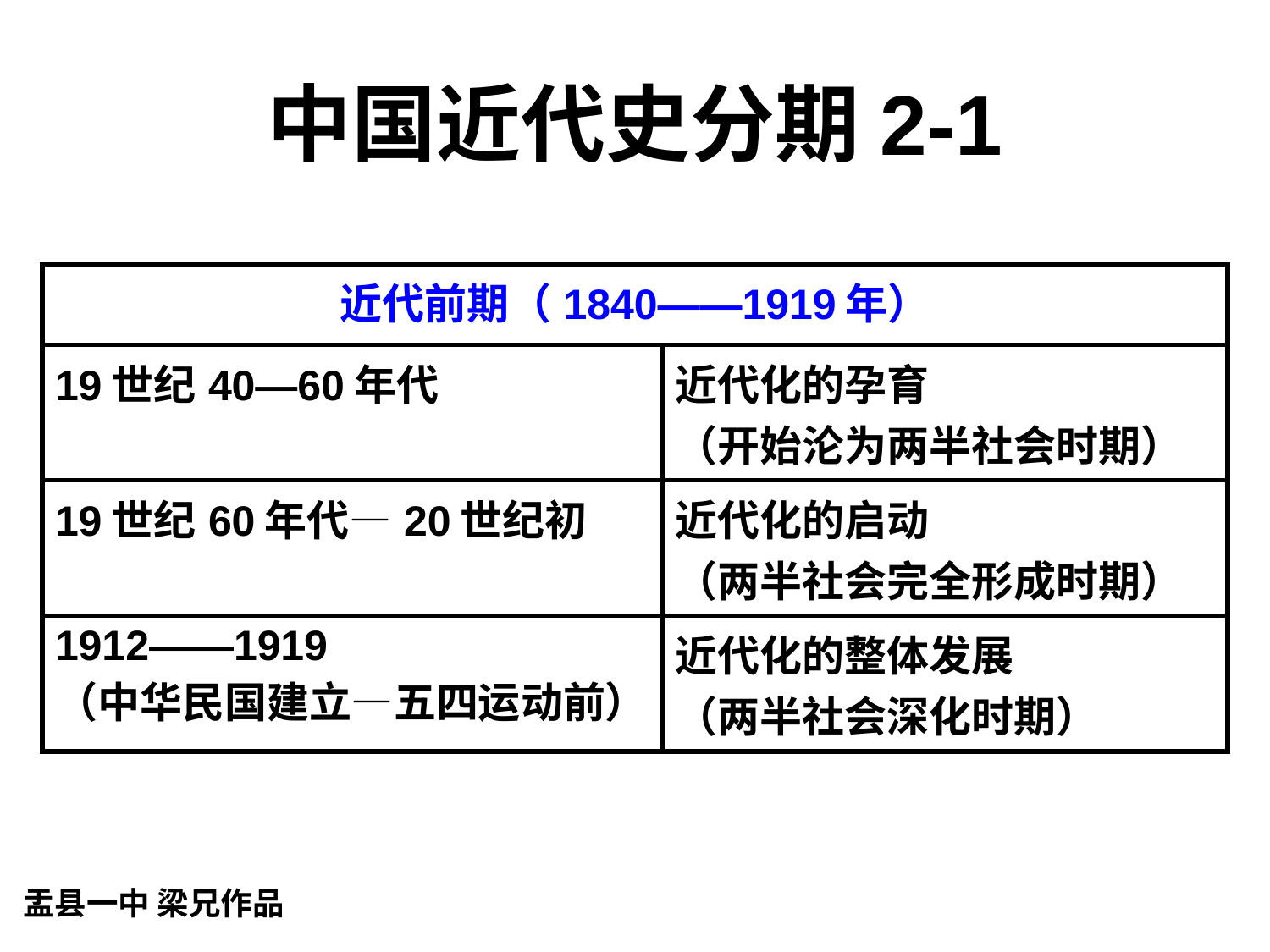

# 中国近代史分期2-1
| 近代前期（1840——1919年） |  |
| --- | --- |
| 19世纪40—60年代 | 近代化的孕育 （开始沦为两半社会时期） |
| 19世纪60年代—20世纪初 | 近代化的启动 （两半社会完全形成时期） |
| 1912——1919 （中华民国建立—五四运动前） | 近代化的整体发展 （两半社会深化时期） |
盂县一中 梁兄作品